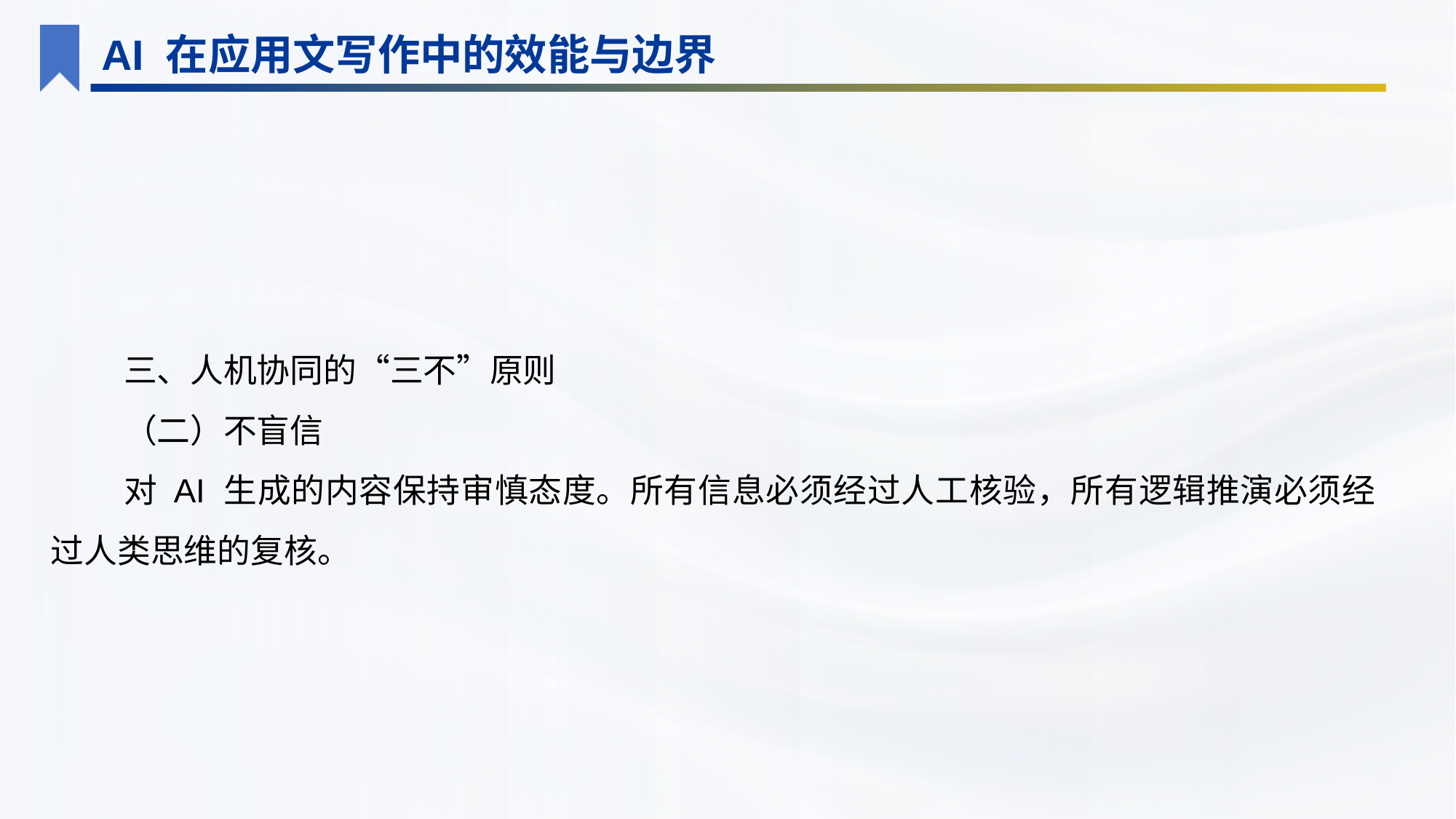

AI 在应用文写作中的效能与边界
三、人机协同的“三不”原则
（二）不盲信
对 AI 生成的内容保持审慎态度。所有信息必须经过人工核验，所有逻辑推演必须经过人类思维的复核。